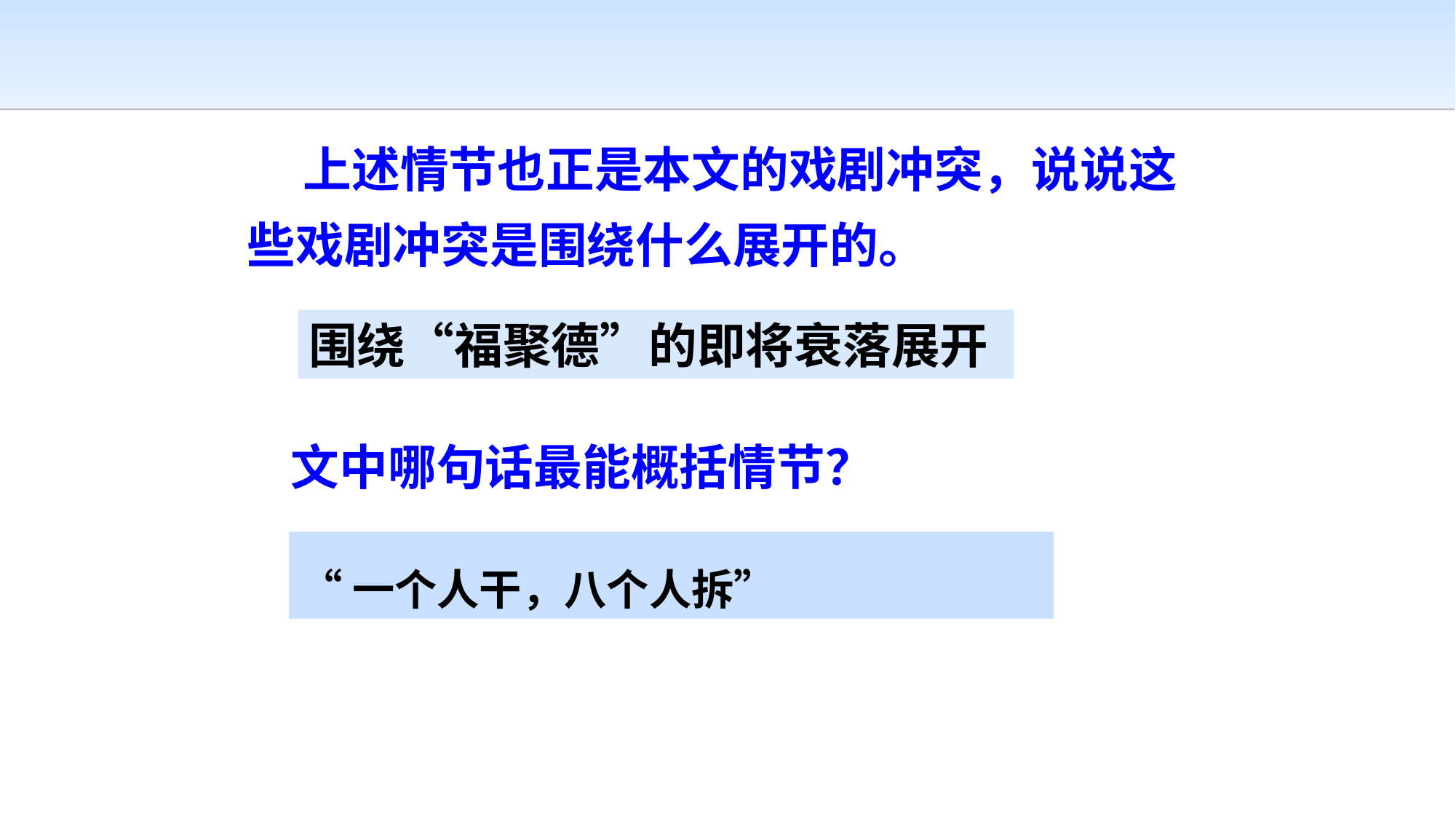

上述情节也正是本文的戏剧冲突，说说这些戏剧冲突是围绕什么展开的。
围绕“福聚德”的即将衰落展开
 文中哪句话最能概括情节？
“一个人干，八个人拆”